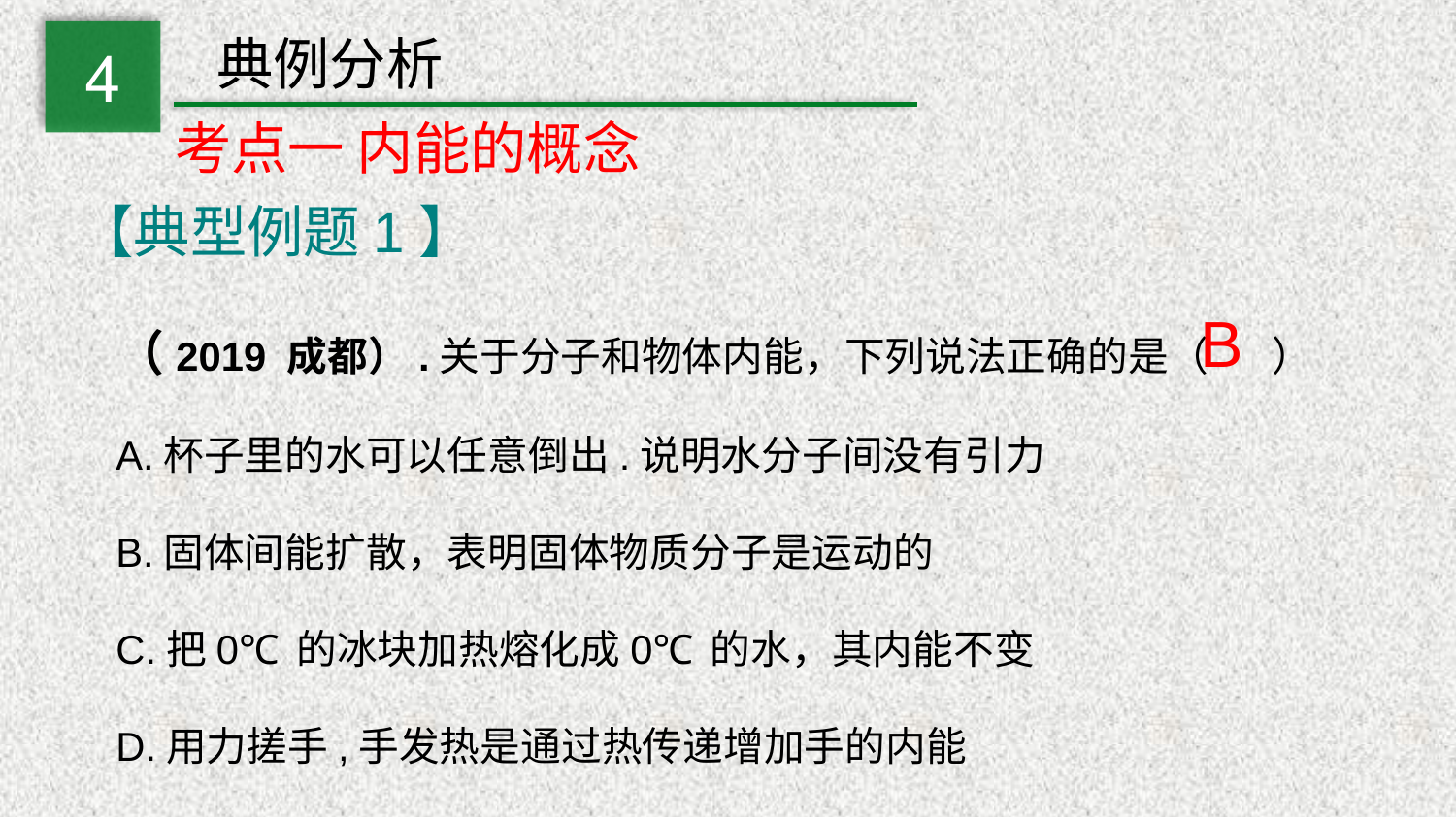

典例分析
4
考点一 内能的概念
【典型例题1】
（2019 成都）.关于分子和物体内能，下列说法正确的是（       ）
A.杯子里的水可以任意倒出.说明水分子间没有引力
B.固体间能扩散，表明固体物质分子是运动的
C.把0℃的冰块加热熔化成0℃的水，其内能不变
D.用力搓手,手发热是通过热传递增加手的内能
B